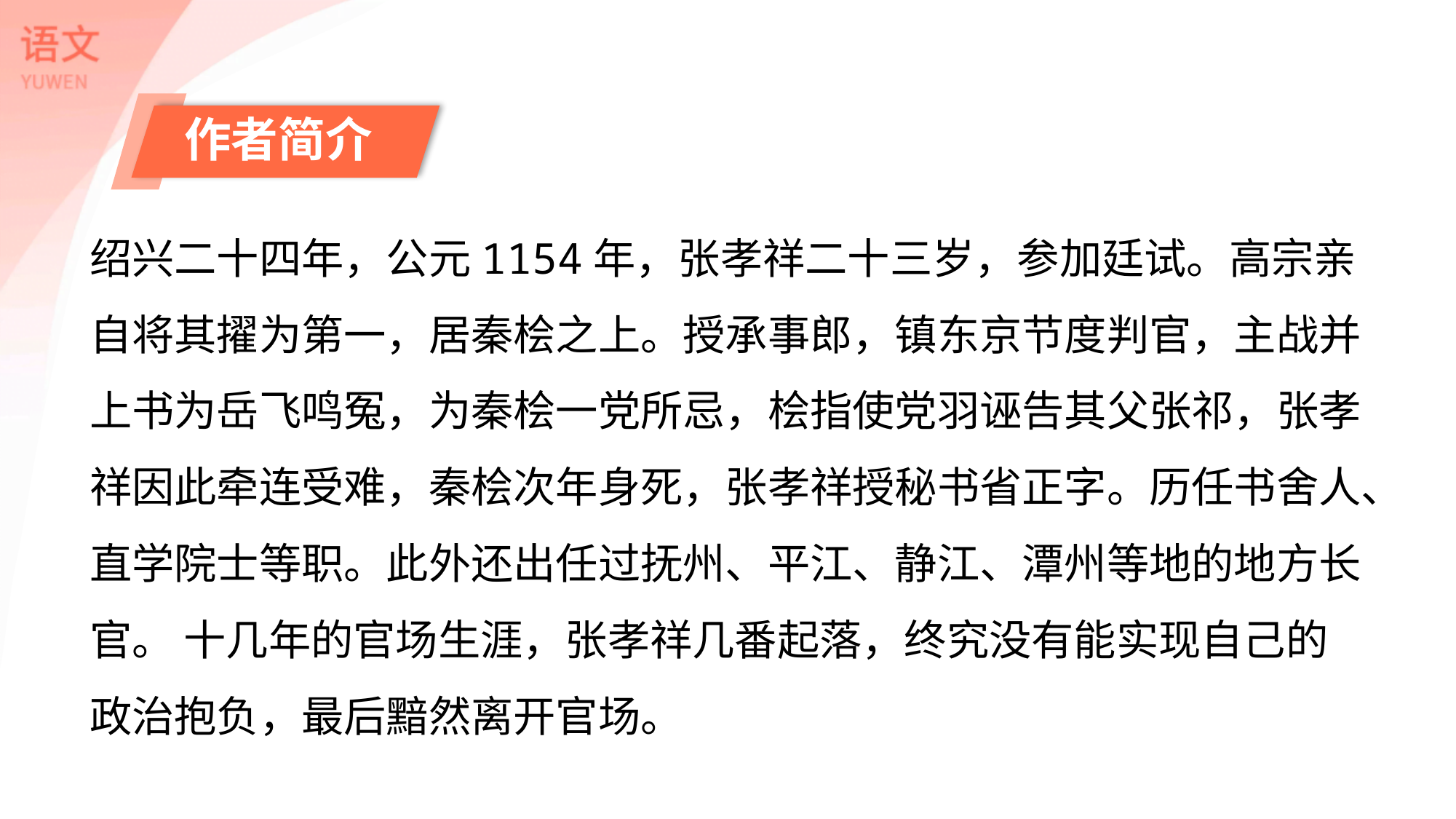

作者简介
绍兴二十四年，公元1154年，张孝祥二十三岁，参加廷试。高宗亲自将其擢为第一，居秦桧之上。授承事郎，镇东京节度判官，主战并上书为岳飞鸣冤，为秦桧一党所忌，桧指使党羽诬告其父张祁，张孝祥因此牵连受难，秦桧次年身死，张孝祥授秘书省正字。历任书舍人、直学院士等职。此外还出任过抚州、平江、静江、潭州等地的地方长官。 十几年的官场生涯，张孝祥几番起落，终究没有能实现自己的政治抱负，最后黯然离开官场。